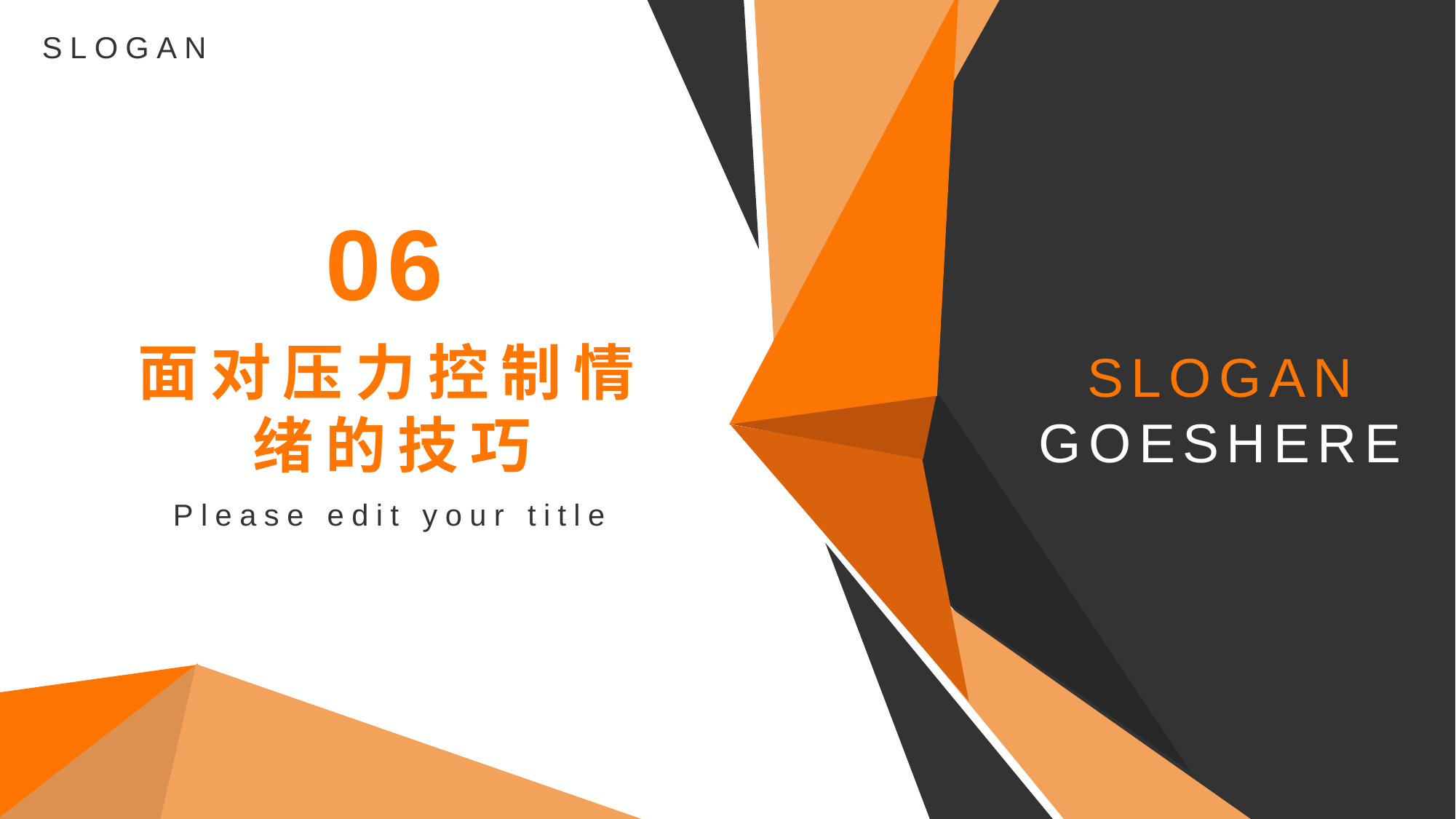

SLOGAN
06
面对压力控制情绪的技巧
SLOGAN
GOESHERE

Please edit your title